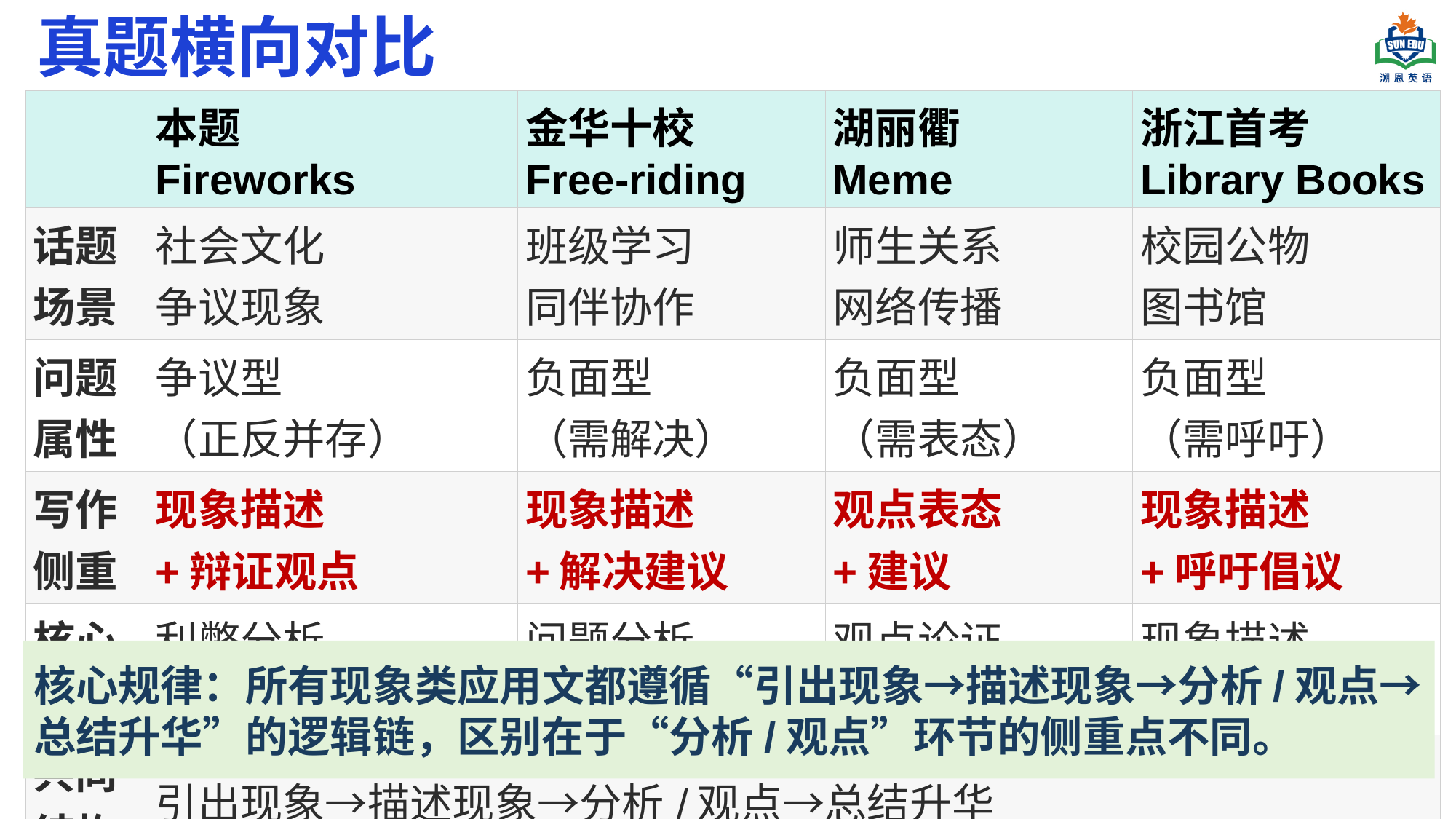

真题横向对比
|  | 本题 Fireworks | 金华十校 Free-riding | 湖丽衢 Meme | 浙江首考 Library Books |
| --- | --- | --- | --- | --- |
| 话题场景 | 社会文化 争议现象 | 班级学习 同伴协作 | 师生关系 网络传播 | 校园公物 图书馆 |
| 问题属性 | 争议型 （正反并存） | 负面型 （需解决） | 负面型 （需表态） | 负面型 （需呼吁） |
| 写作侧重 | 现象描述 +辩证观点 | 现象描述 +解决建议 | 观点表态 +建议 | 现象描述 +呼吁倡议 |
| 核心技能 | 利弊分析 辩证思维 | 问题分析 方案提出 | 观点论证 建议表达 | 现象描述 呼吁引导 |
| 共同结构 | 引出现象→描述现象→分析/观点→总结升华 |  |  |  |
核心规律：所有现象类应用文都遵循“引出现象→描述现象→分析/观点→总结升华”的逻辑链，区别在于“分析/观点”环节的侧重点不同。